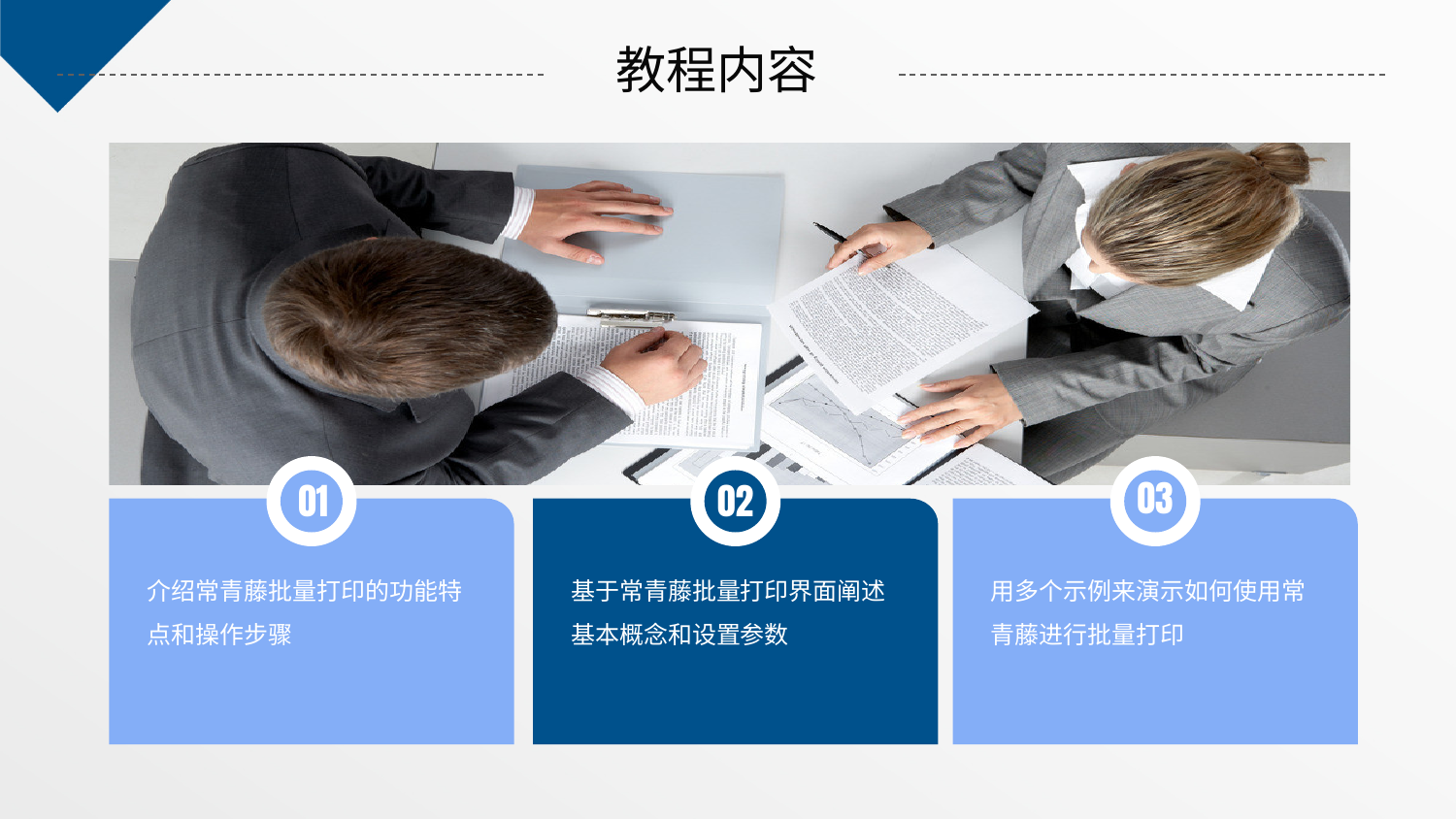

教程内容

01

02

03

介绍常青藤批量打印的功能特点和操作步骤
基于常青藤批量打印界面阐述基本概念和设置参数
用多个示例来演示如何使用常青藤进行批量打印